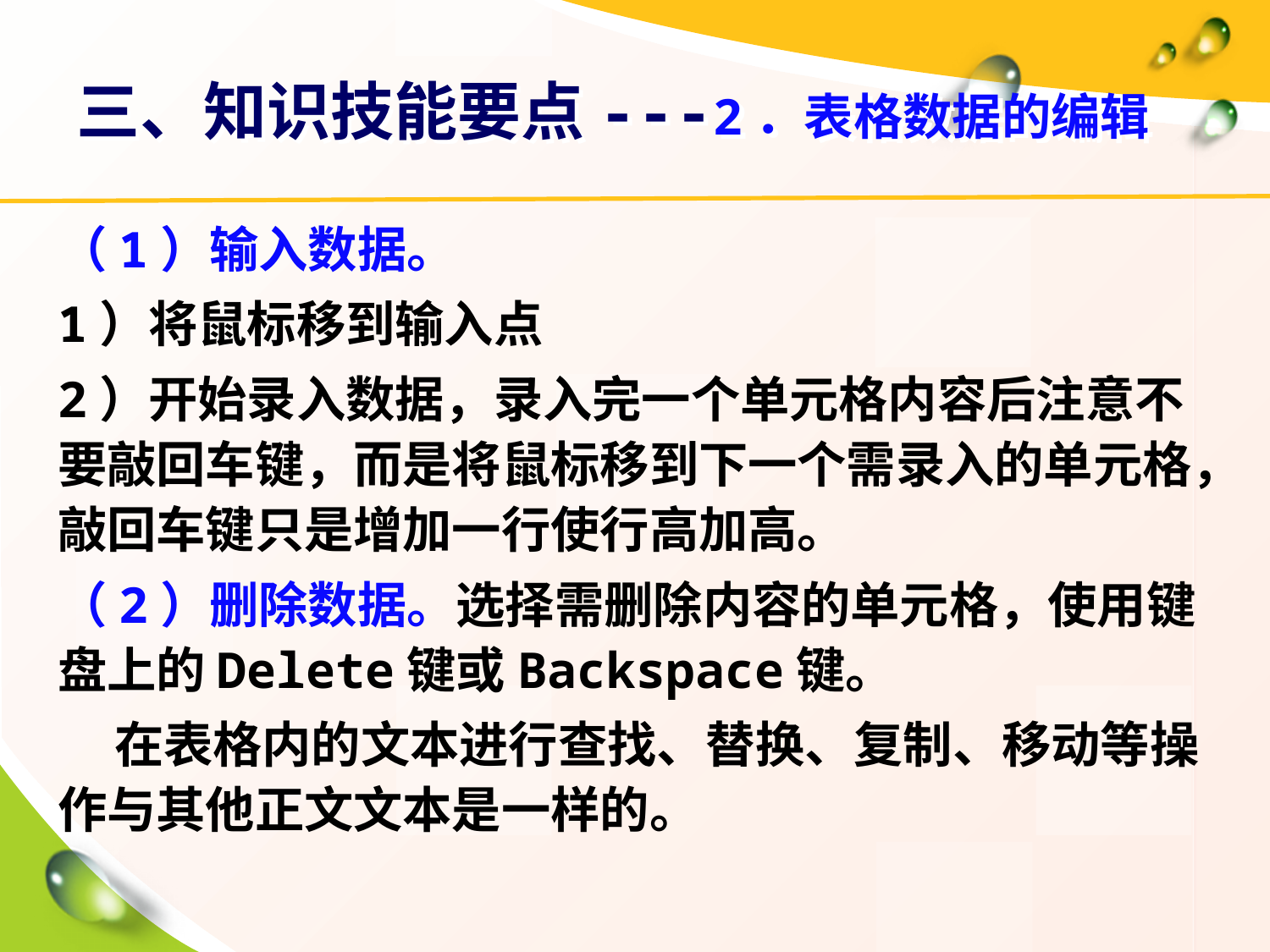

# 三、知识技能要点---2．表格数据的编辑
（1）输入数据。
1）将鼠标移到输入点
2）开始录入数据，录入完一个单元格内容后注意不要敲回车键，而是将鼠标移到下一个需录入的单元格，敲回车键只是增加一行使行高加高。
（2）删除数据。选择需删除内容的单元格，使用键盘上的Delete键或Backspace键。
    在表格内的文本进行查找、替换、复制、移动等操作与其他正文文本是一样的。